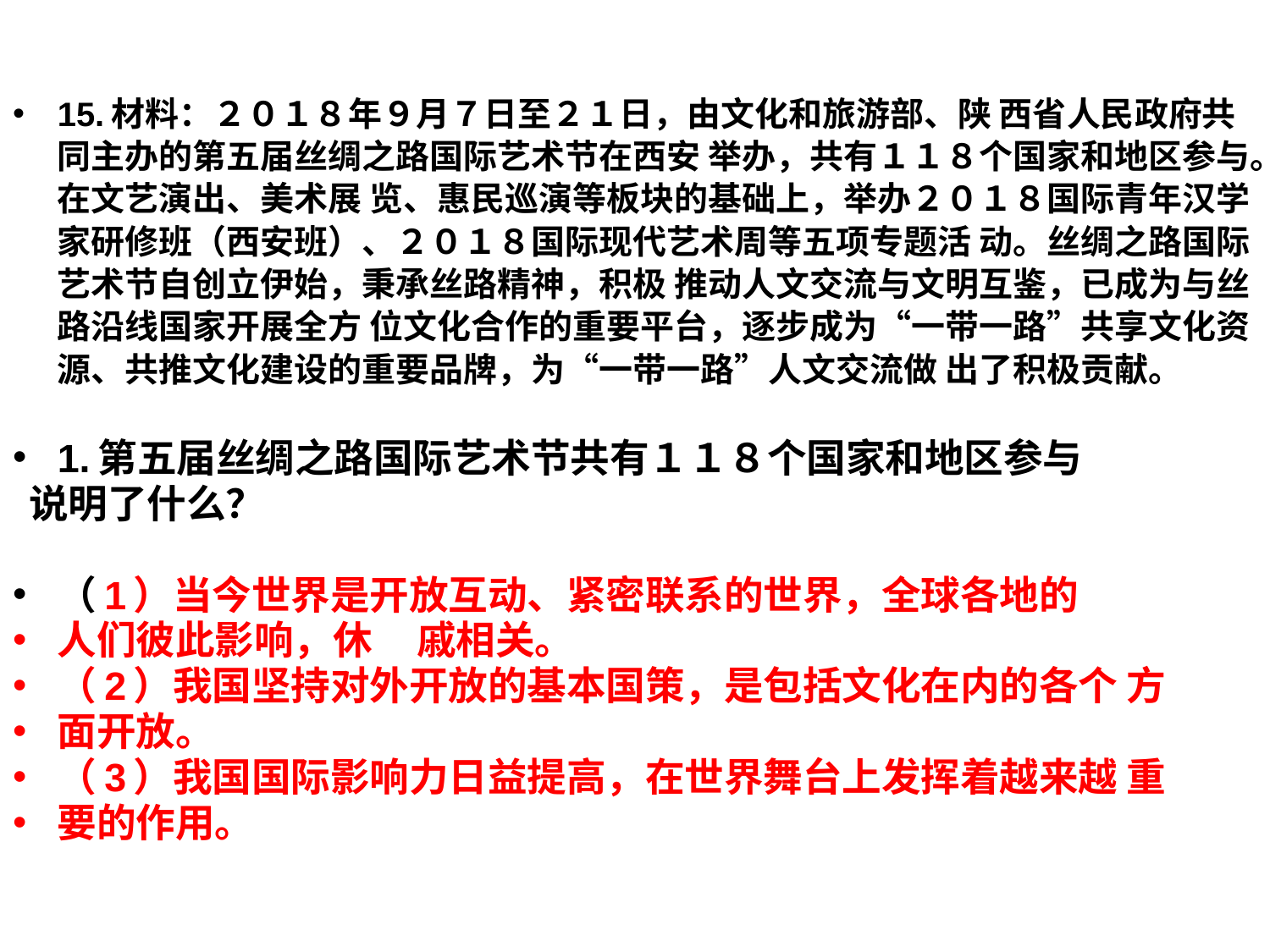

15.材料：２０１８年９月７日至２１日，由文化和旅游部、陕 西省人民政府共同主办的第五届丝绸之路国际艺术节在西安 举办，共有１１８个国家和地区参与。在文艺演出、美术展 览、惠民巡演等板块的基础上，举办２０１８国际青年汉学 家研修班（西安班）、２０１８国际现代艺术周等五项专题活 动。丝绸之路国际艺术节自创立伊始，秉承丝路精神，积极 推动人文交流与文明互鉴，已成为与丝路沿线国家开展全方 位文化合作的重要平台，逐步成为“一带一路”共享文化资 源、共推文化建设的重要品牌，为“一带一路”人文交流做 出了积极贡献。

1.第五届丝绸之路国际艺术节共有１１８个国家和地区参与
 说明了什么？

（1）当今世界是开放互动、紧密联系的世界，全球各地的
人们彼此影响，休     戚相关。
（2）我国坚持对外开放的基本国策，是包括文化在内的各个 方
面开放。
（3）我国国际影响力日益提高，在世界舞台上发挥着越来越 重
要的作用。